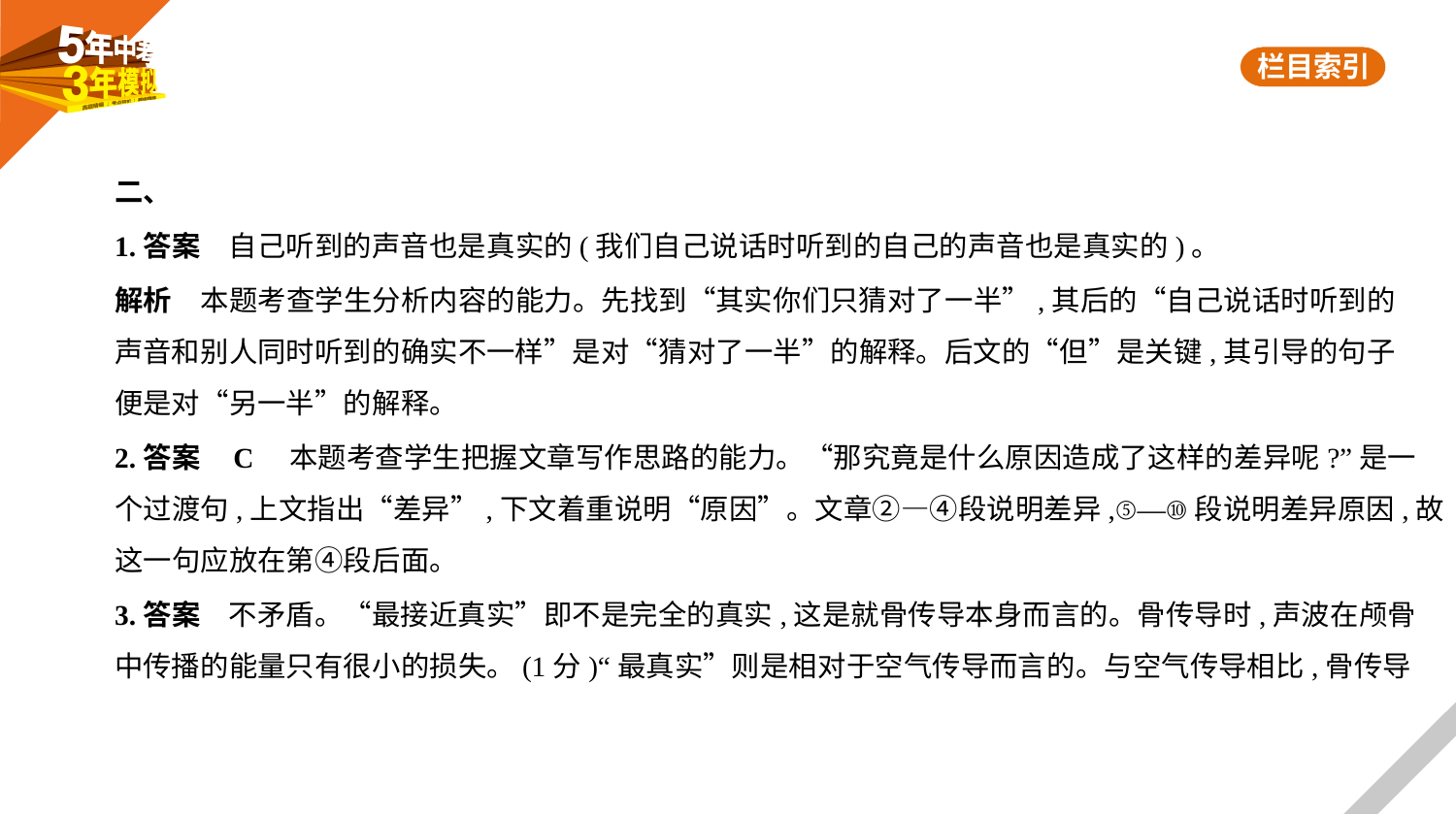

二、
1.答案　自己听到的声音也是真实的(我们自己说话时听到的自己的声音也是真实的)。
解析　本题考查学生分析内容的能力。先找到“其实你们只猜对了一半”,其后的“自己说话时听到的
声音和别人同时听到的确实不一样”是对“猜对了一半”的解释。后文的“但”是关键,其引导的句子
便是对“另一半”的解释。
2.答案    C　本题考查学生把握文章写作思路的能力。“那究竟是什么原因造成了这样的差异呢?”是一
个过渡句,上文指出“差异”,下文着重说明“原因”。文章②—④段说明差异,⑤—⑩段说明差异原因,故
这一句应放在第④段后面。
3.答案　不矛盾。“最接近真实”即不是完全的真实,这是就骨传导本身而言的。骨传导时,声波在颅骨
中传播的能量只有很小的损失。(1分)“最真实”则是相对于空气传导而言的。与空气传导相比,骨传导